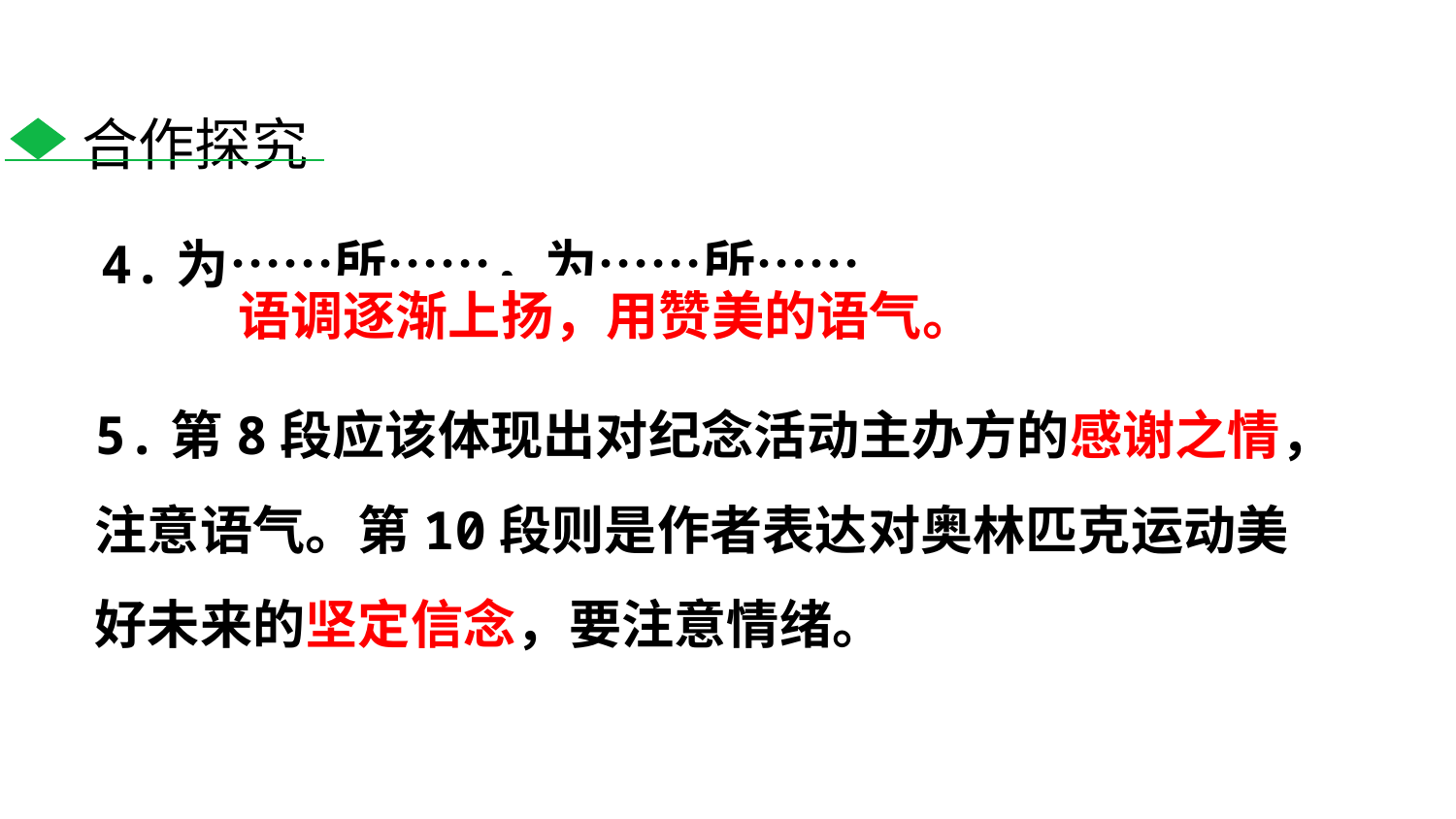

合作探究

4.为……所……，为……所……
语调逐渐上扬，用赞美的语气。
5.第8段应该体现出对纪念活动主办方的感谢之情，注意语气。第10段则是作者表达对奥林匹克运动美好未来的坚定信念，要注意情绪。